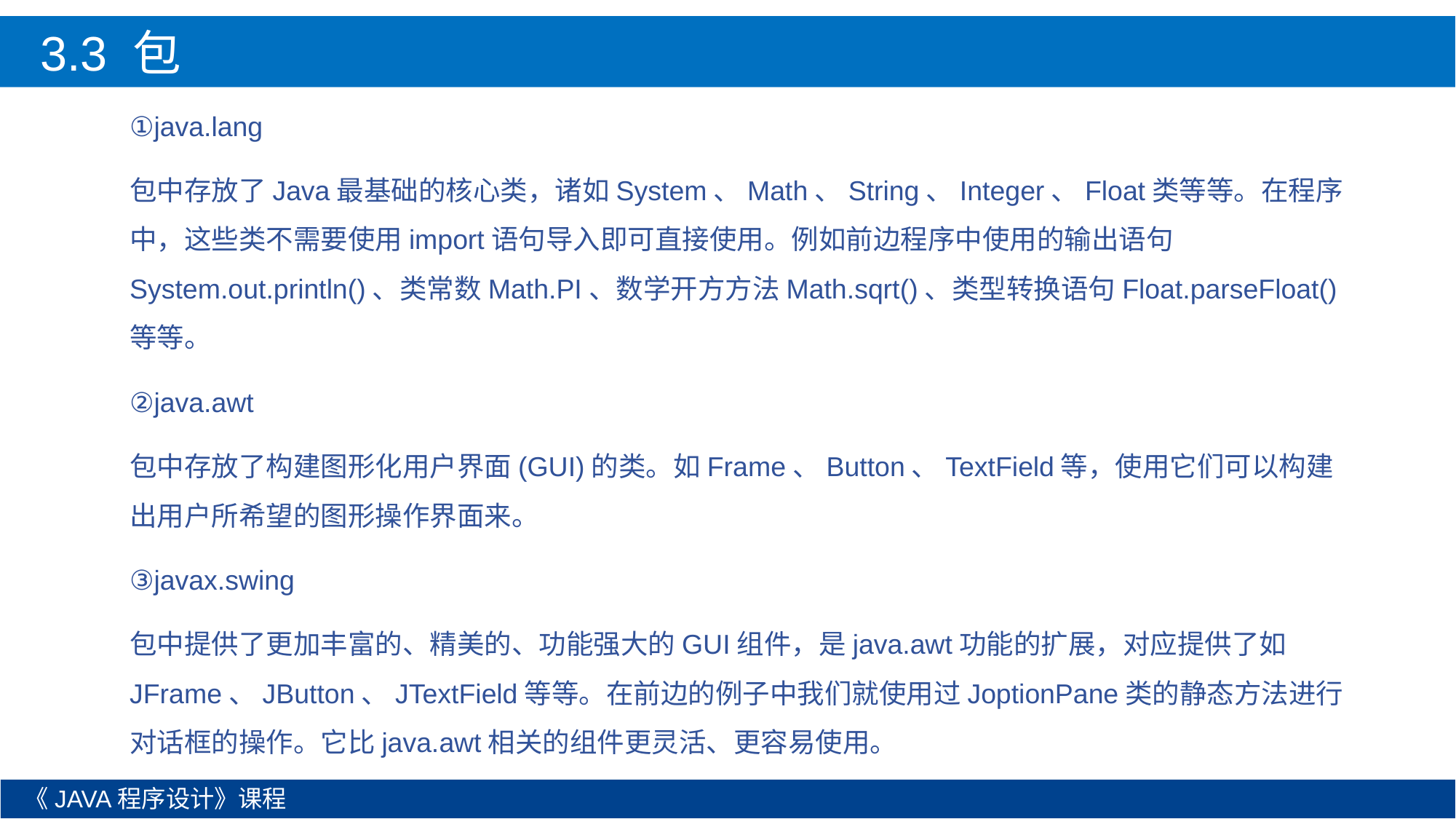

3.3 包
①java.lang
包中存放了Java最基础的核心类，诸如System、Math、String、Integer、Float类等等。在程序中，这些类不需要使用import语句导入即可直接使用。例如前边程序中使用的输出语句System.out.println()、类常数Math.PI、数学开方方法Math.sqrt()、类型转换语句Float.parseFloat()等等。
②java.awt
包中存放了构建图形化用户界面(GUI)的类。如Frame、Button、TextField等，使用它们可以构建出用户所希望的图形操作界面来。
③javax.swing
包中提供了更加丰富的、精美的、功能强大的GUI组件，是java.awt功能的扩展，对应提供了如JFrame、JButton、JTextField等等。在前边的例子中我们就使用过JoptionPane类的静态方法进行对话框的操作。它比java.awt相关的组件更灵活、更容易使用。
《JAVA程序设计》课程